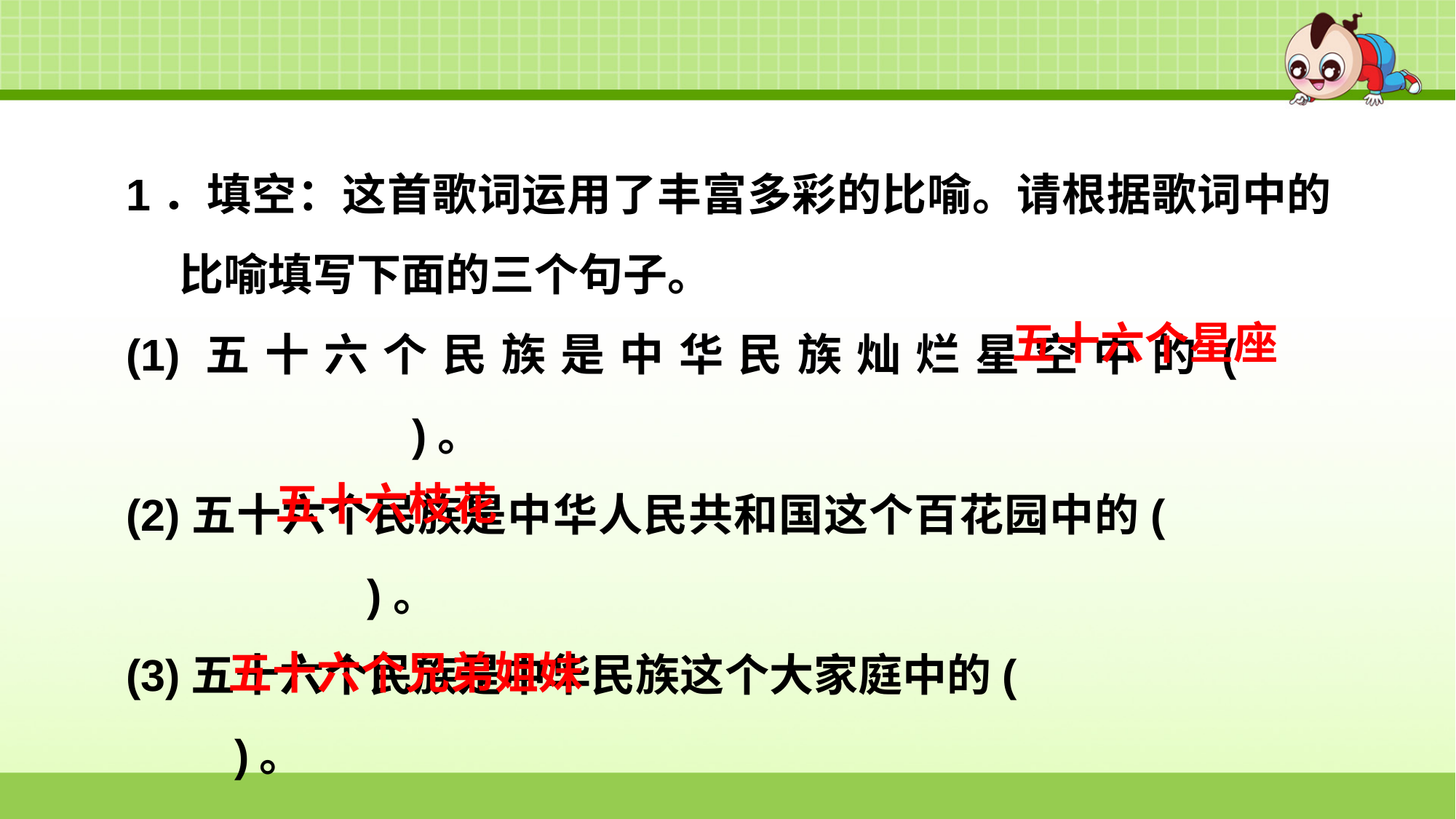

1．填空：这首歌词运用了丰富多彩的比喻。请根据歌词中的比喻填写下面的三个句子。
(1)五十六个民族是中华民族灿烂星空中的(　  　　　　　)。
(2)五十六个民族是中华人民共和国这个百花园中的(     　　　　　　)。
(3)五十六个民族是中华民族这个大家庭中的(   　　　　　　　)。
五十六个星座
五十六枝花
五十六个兄弟姐妹